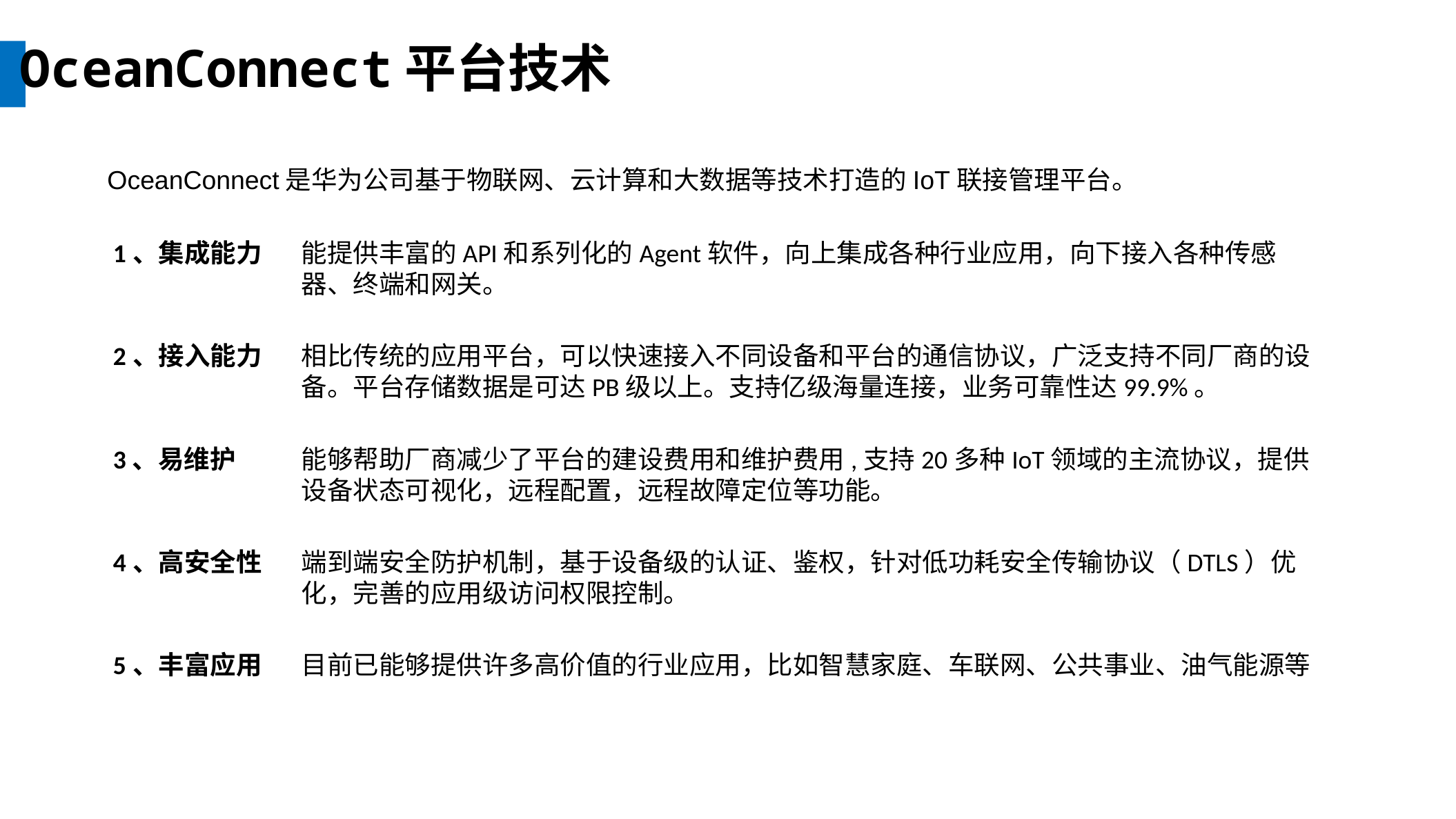

OceanConnect平台技术

OceanConnect是华为公司基于物联网、云计算和大数据等技术打造的IoT联接管理平台。
1、集成能力
能提供丰富的API和系列化的Agent软件，向上集成各种行业应用，向下接入各种传感器、终端和网关。
2、接入能力
相比传统的应用平台，可以快速接入不同设备和平台的通信协议，广泛支持不同厂商的设备。平台存储数据是可达PB级以上。支持亿级海量连接，业务可靠性达99.9%。
3、易维护
能够帮助厂商减少了平台的建设费用和维护费用,支持20多种IoT领域的主流协议，提供设备状态可视化，远程配置，远程故障定位等功能。
4、高安全性
端到端安全防护机制，基于设备级的认证、鉴权，针对低功耗安全传输协议（DTLS）优化，完善的应用级访问权限控制。
5、丰富应用
目前已能够提供许多高价值的行业应用，比如智慧家庭、车联网、公共事业、油气能源等